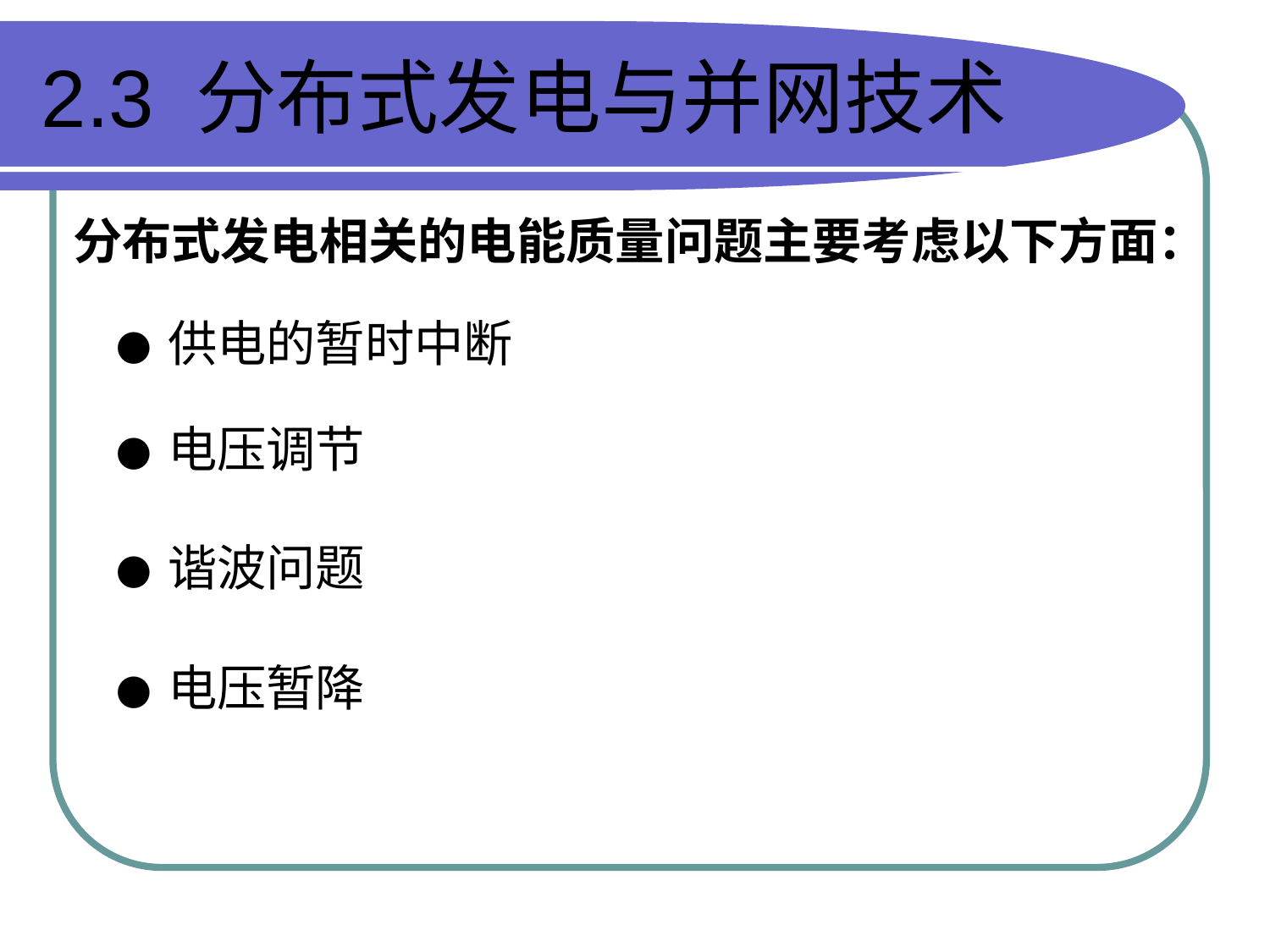

# 2.3 分布式发电与并网技术
分布式发电相关的电能质量问题主要考虑以下方面：
● 供电的暂时中断
● 电压调节
● 谐波问题
● 电压暂降
22